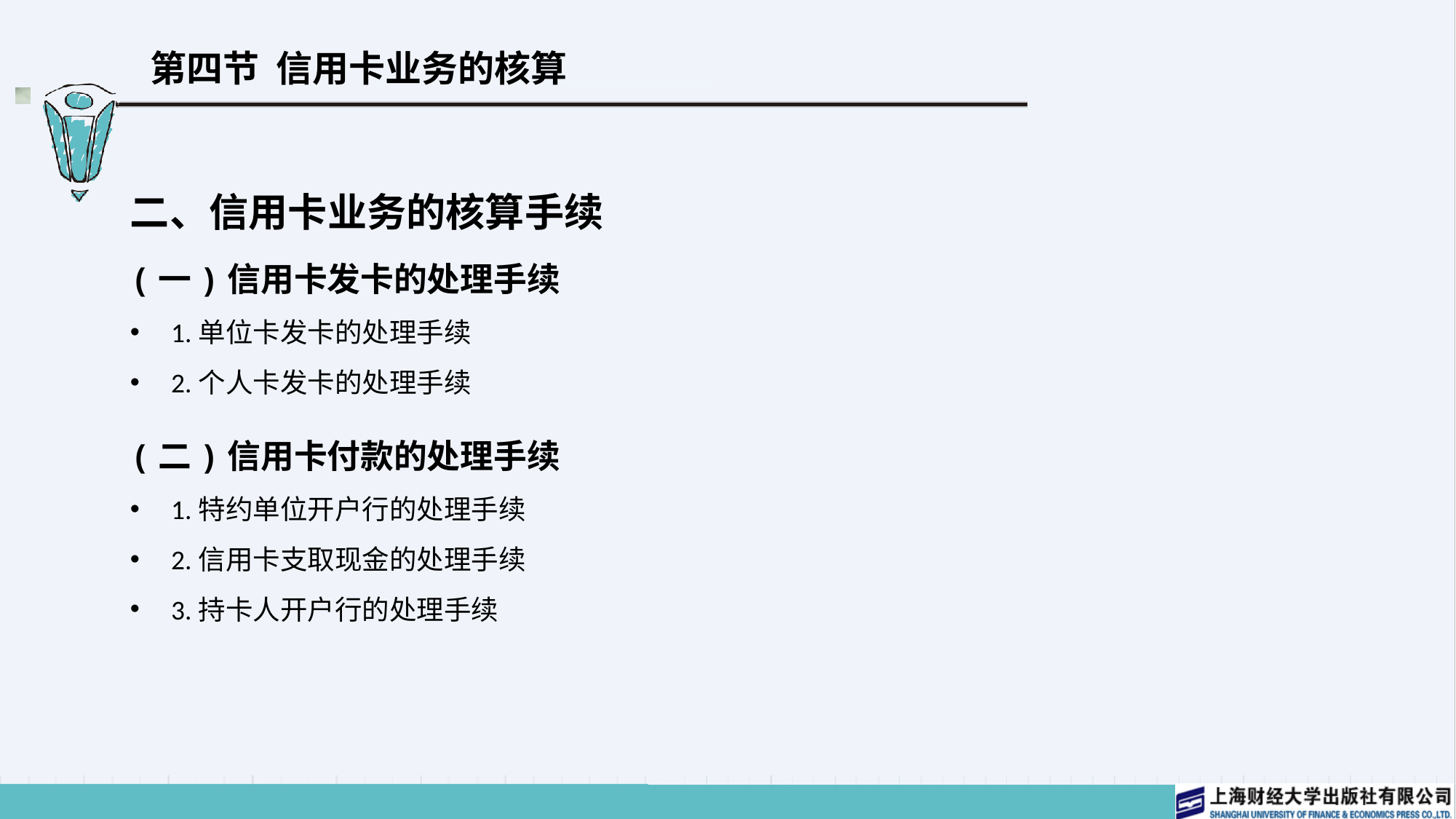

# 第四节  信用卡业务的核算
二、信用卡业务的核算手续
(一)信用卡发卡的处理手续
1.单位卡发卡的处理手续
2.个人卡发卡的处理手续
(二)信用卡付款的处理手续
1.特约单位开户行的处理手续
2.信用卡支取现金的处理手续
3.持卡人开户行的处理手续